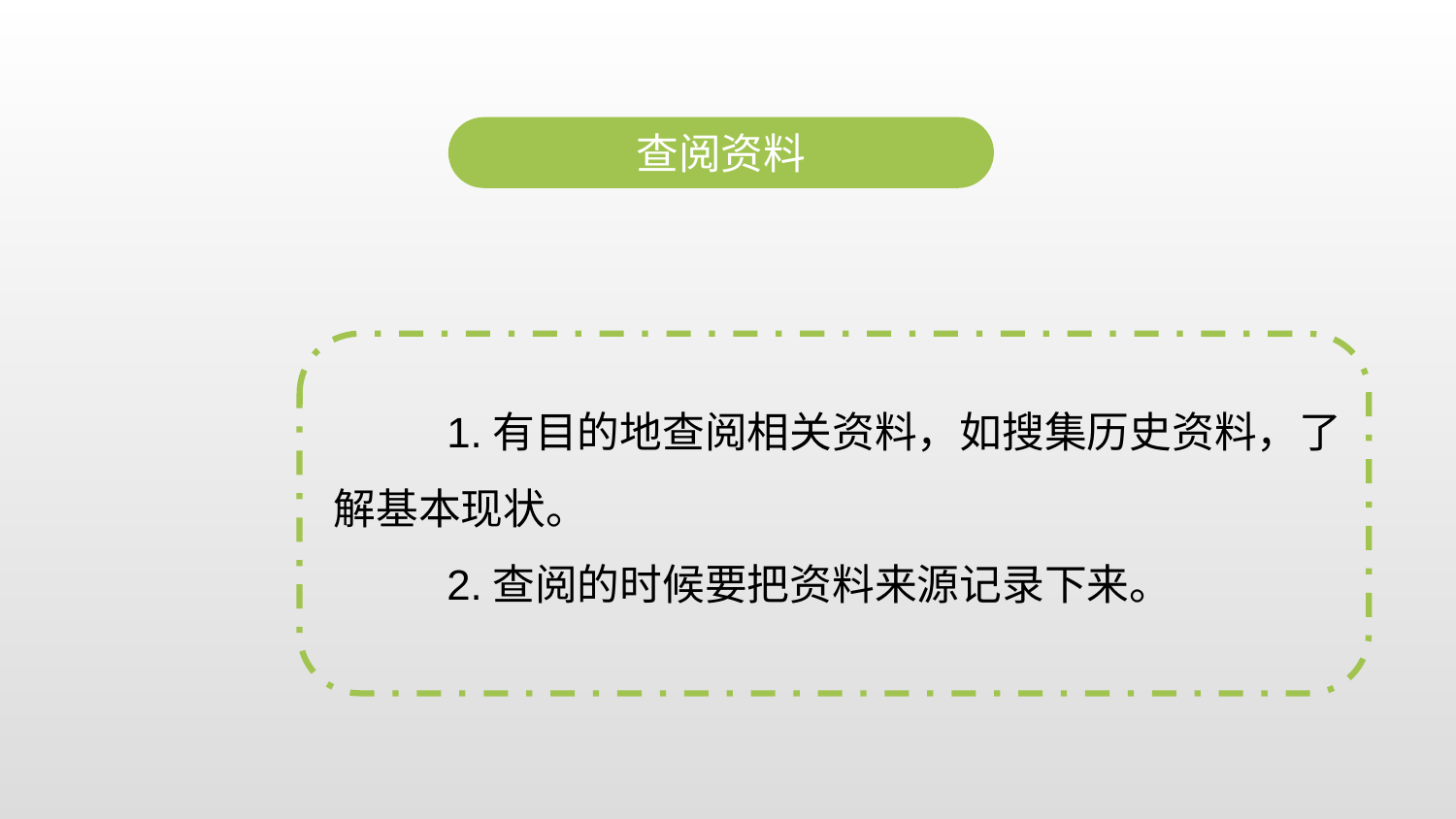

查阅资料

1.有目的地查阅相关资料，如搜集历史资料，了解基本现状。
2.查阅的时候要把资料来源记录下来。